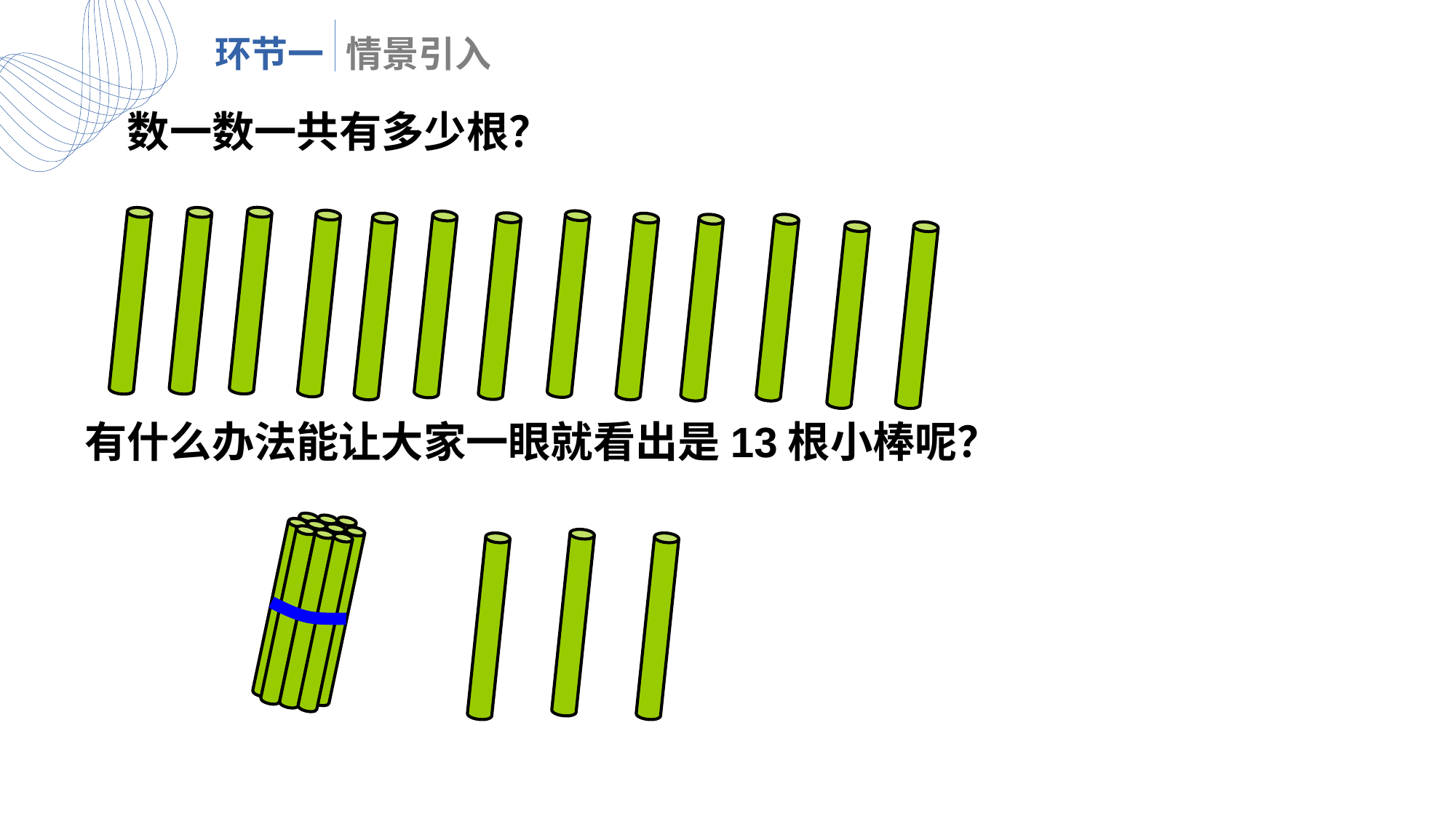

数一数一共有多少根？

新授主题图位置
有什么办法能让大家一眼就看出是13根小棒呢？